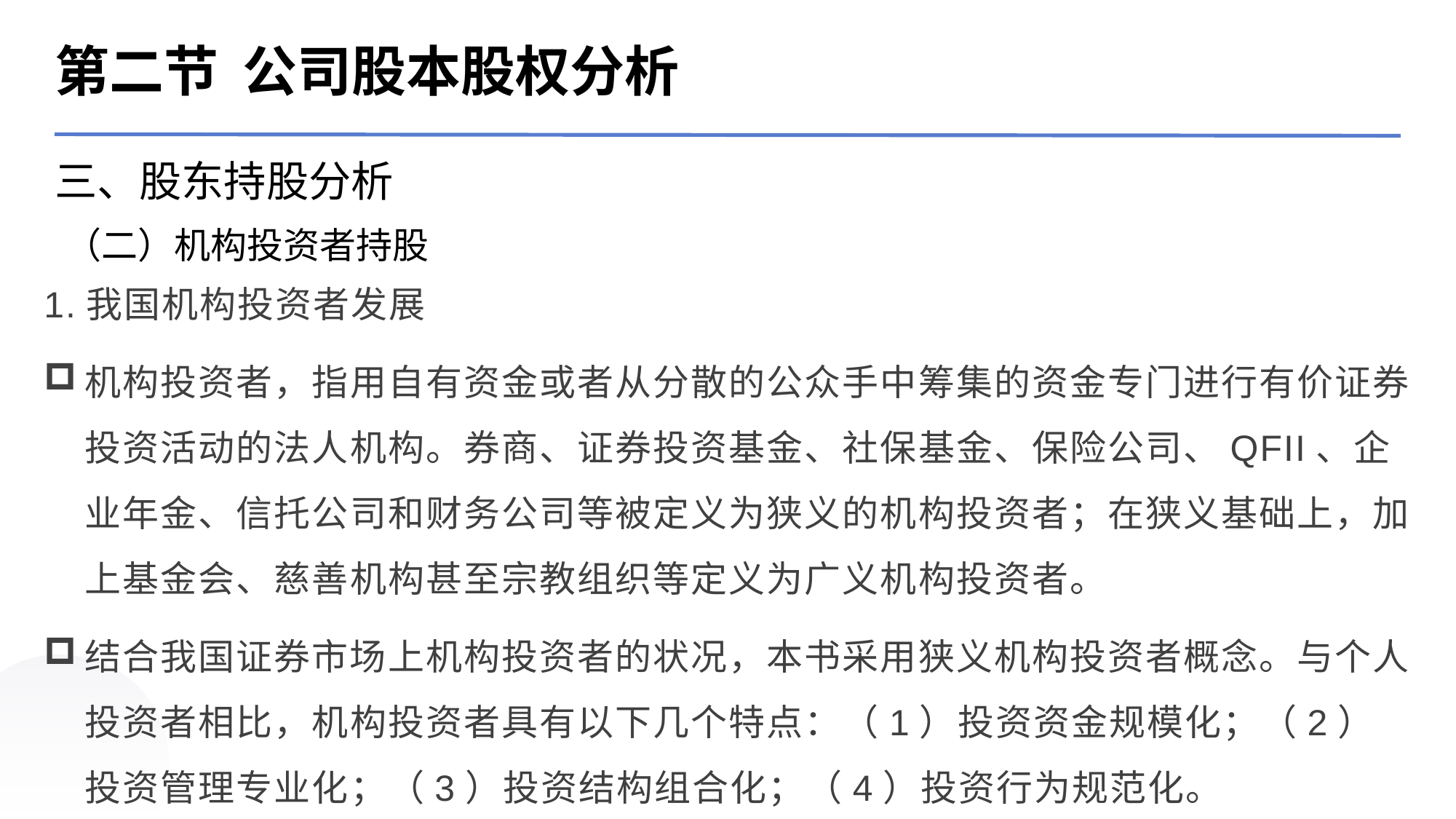

第二节  公司股本股权分析
三、股东持股分析

（二）机构投资者持股
1.我国机构投资者发展
机构投资者，指用自有资金或者从分散的公众手中筹集的资金专门进行有价证券投资活动的法人机构。券商、证券投资基金、社保基金、保险公司、QFII、企业年金、信托公司和财务公司等被定义为狭义的机构投资者；在狭义基础上，加上基金会、慈善机构甚至宗教组织等定义为广义机构投资者。
结合我国证券市场上机构投资者的状况，本书采用狭义机构投资者概念。与个人投资者相比，机构投资者具有以下几个特点：（1）投资资金规模化；（2）投资管理专业化；（3）投资结构组合化；（4）投资行为规范化。

36